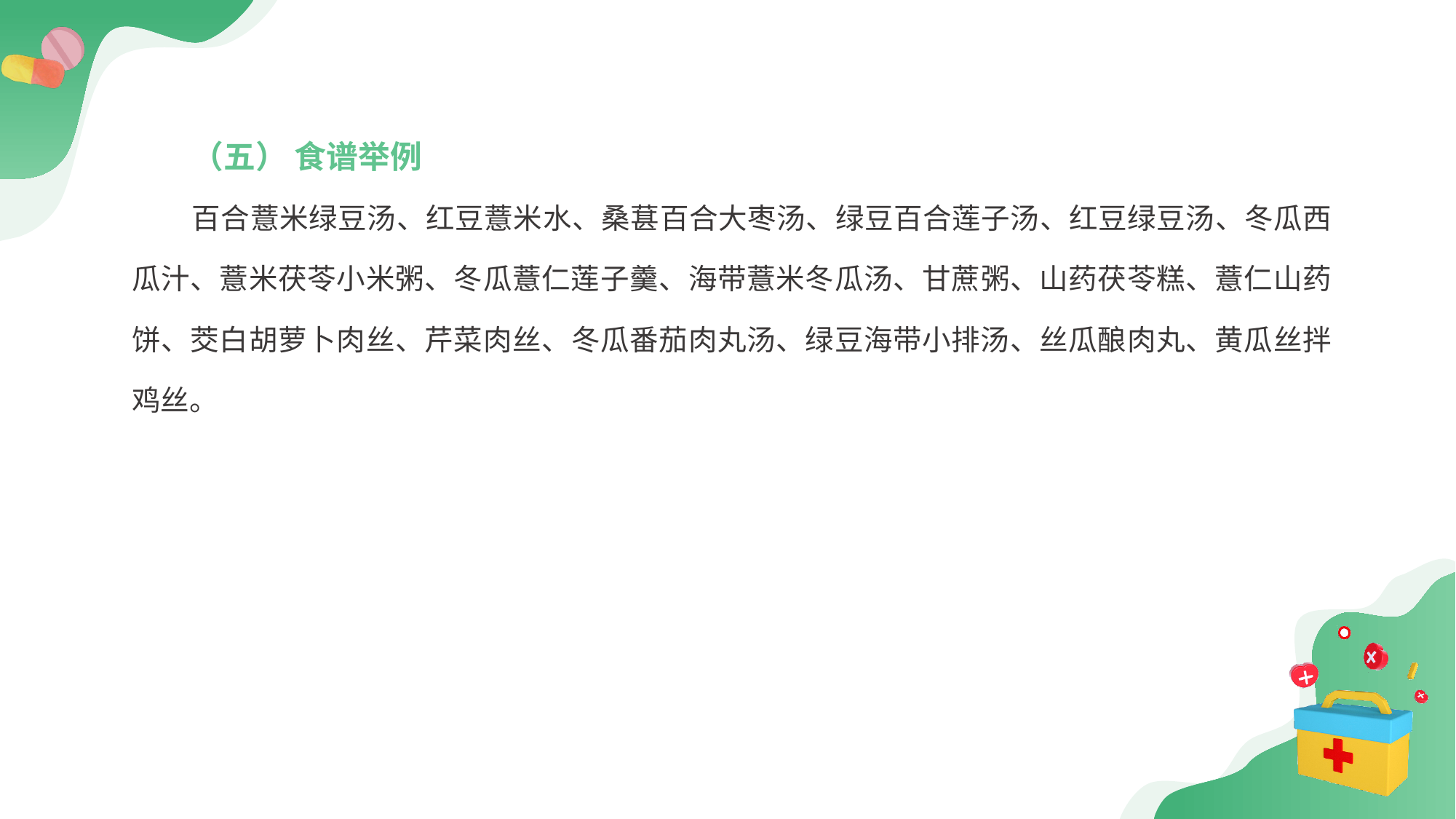

（五） 食谱举例
百合薏米绿豆汤、红豆薏米水、桑葚百合大枣汤、绿豆百合莲子汤、红豆绿豆汤、冬瓜西瓜汁、薏米茯苓小米粥、冬瓜薏仁莲子羹、海带薏米冬瓜汤、甘蔗粥、山药茯苓糕、薏仁山药饼、茭白胡萝卜肉丝、芹菜肉丝、冬瓜番茄肉丸汤、绿豆海带小排汤、丝瓜酿肉丸、黄瓜丝拌鸡丝。